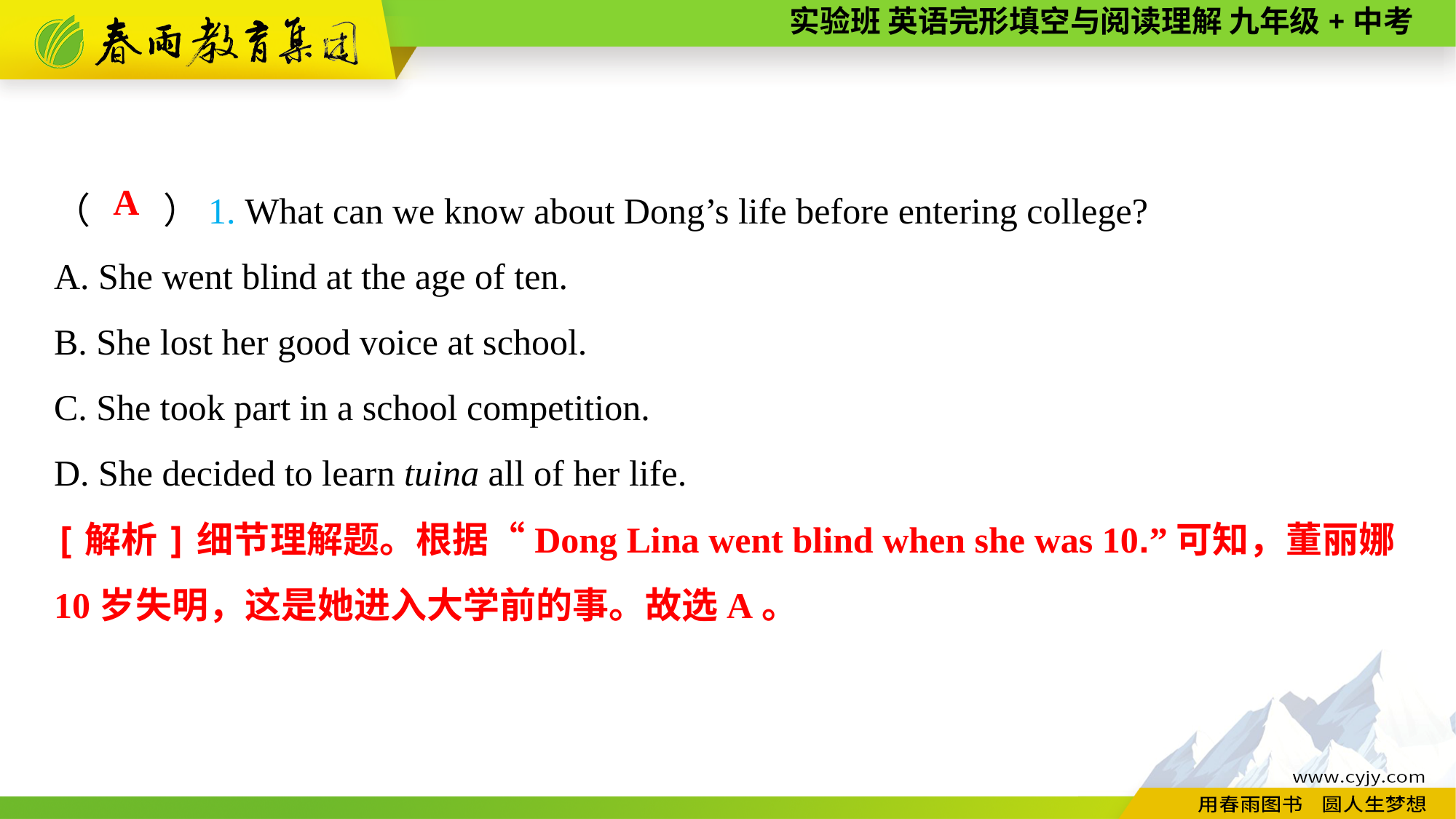

（　　）1. What can we know about Dong’s life before entering college?
A. She went blind at the age of ten.
B. She lost her good voice at school.
C. She took part in a school competition.
D. She decided to learn tuina all of her life.
A
[解析]细节理解题。根据“Dong Lina went blind when she was 10.”可知，董丽娜10岁失明，这是她进入大学前的事。故选A。